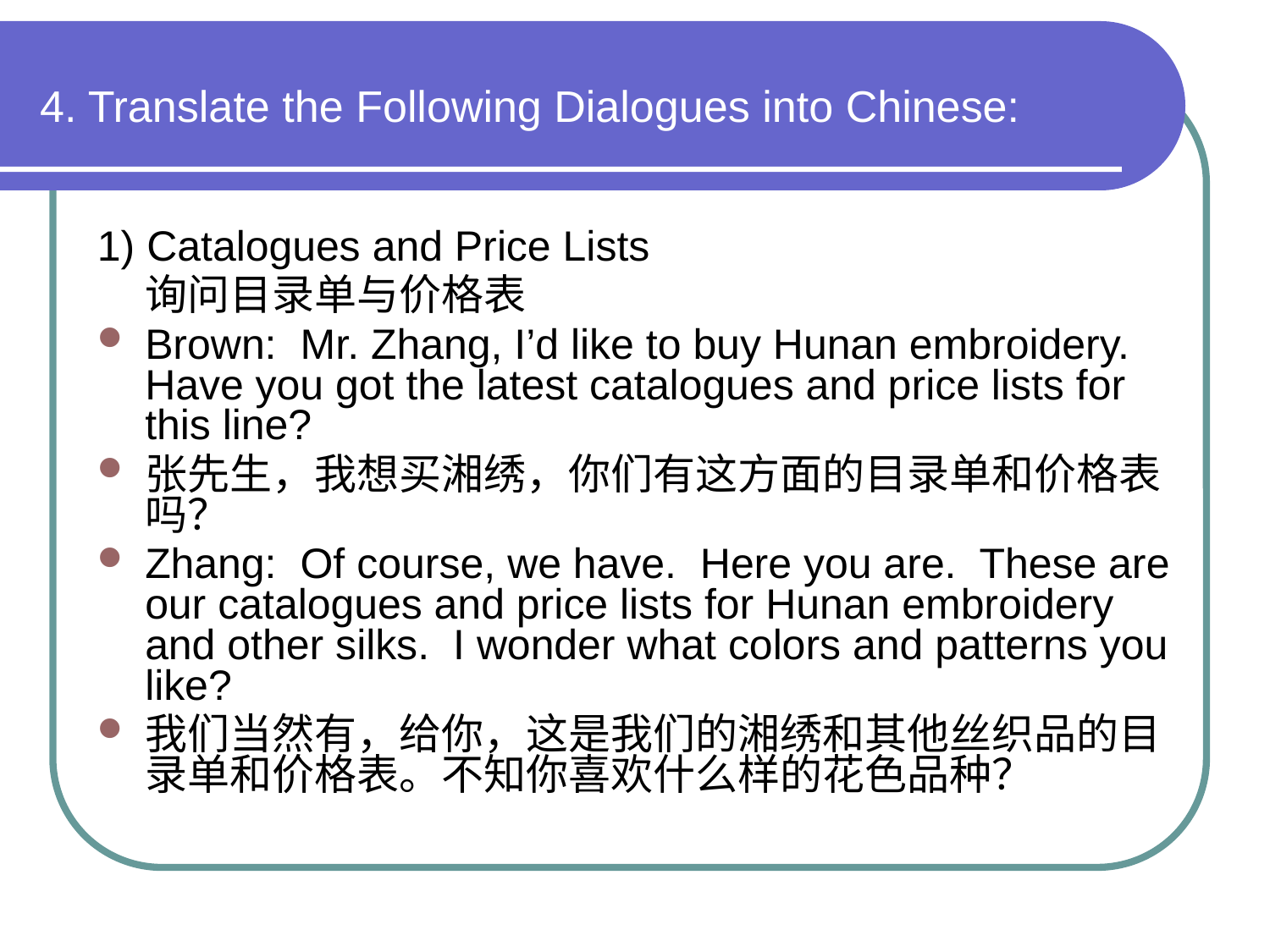

# 4. Translate the Following Dialogues into Chinese:
1) Catalogues and Price Lists
    询问目录单与价格表
Brown:  Mr. Zhang, I’d like to buy Hunan embroidery.  Have you got the latest catalogues and price lists for this line?
张先生，我想买湘绣，你们有这方面的目录单和价格表吗？
Zhang:  Of course, we have.  Here you are.  These are our catalogues and price lists for Hunan embroidery and other silks.  I wonder what colors and patterns you like?
我们当然有，给你，这是我们的湘绣和其他丝织品的目录单和价格表。不知你喜欢什么样的花色品种？